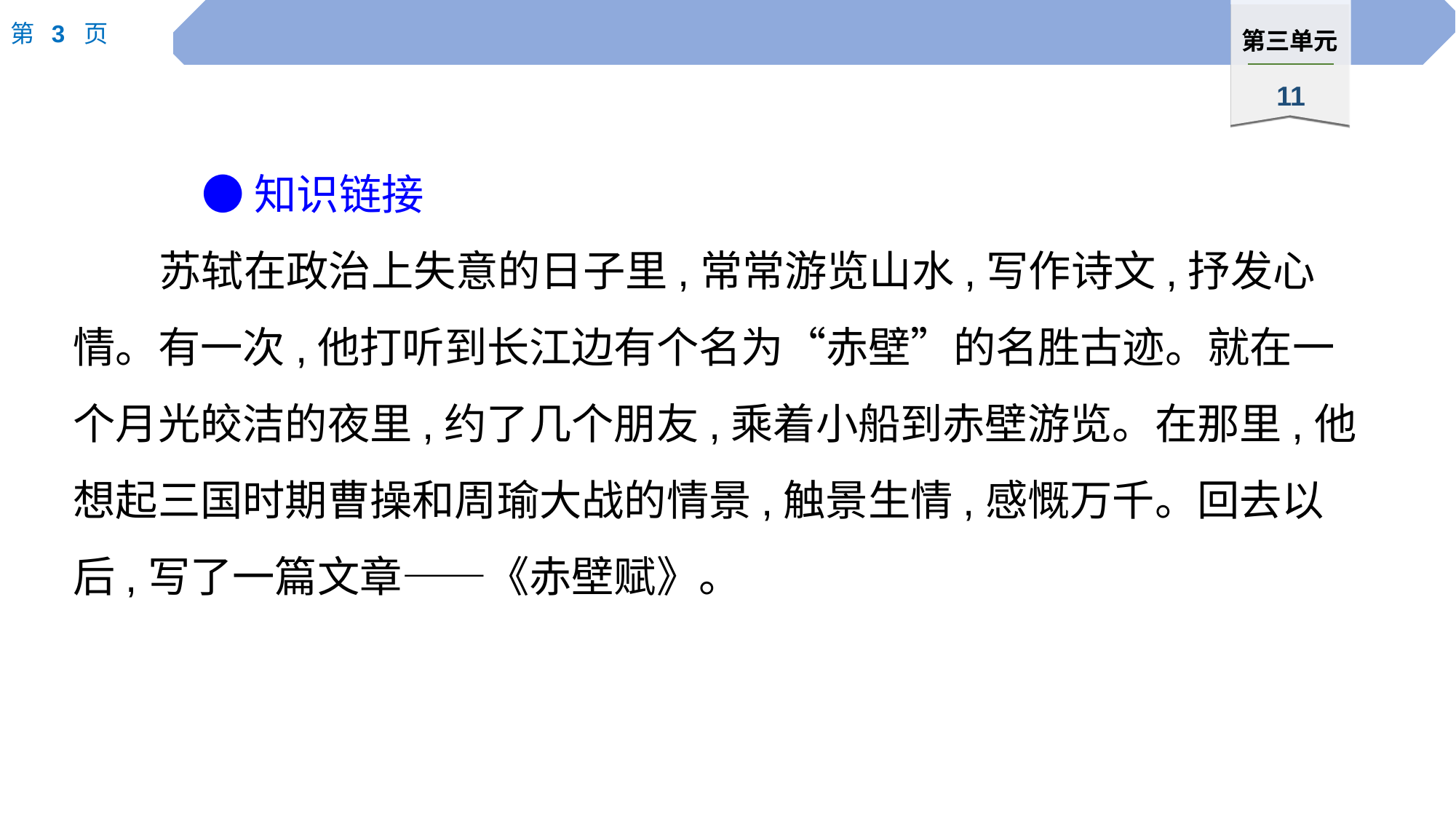

●知识链接
苏轼在政治上失意的日子里,常常游览山水,写作诗文,抒发心情。有一次,他打听到长江边有个名为“赤壁”的名胜古迹。就在一个月光皎洁的夜里,约了几个朋友,乘着小船到赤壁游览。在那里,他想起三国时期曹操和周瑜大战的情景,触景生情,感慨万千。回去以后,写了一篇文章——《赤壁赋》。